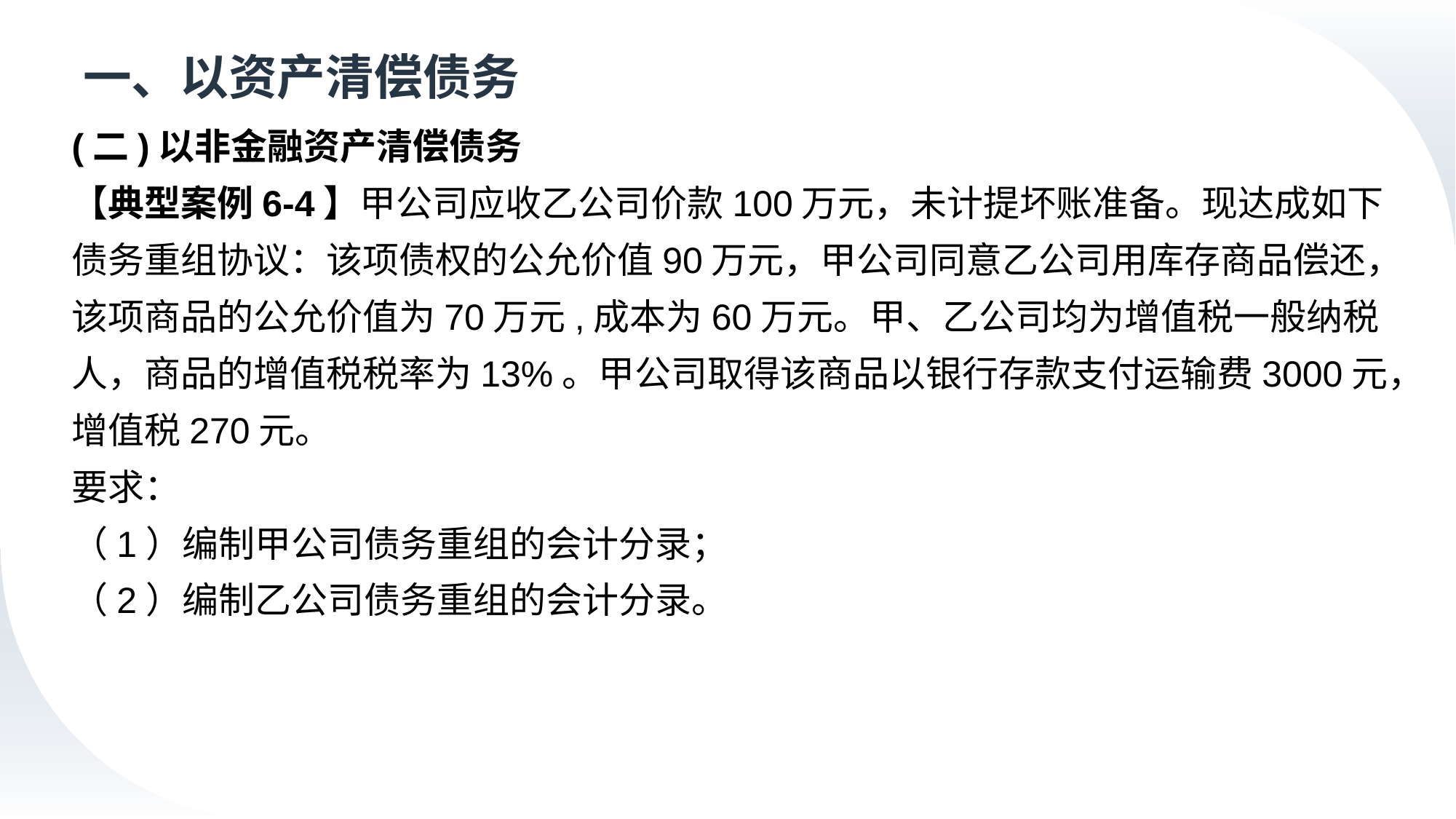

# 一、以资产清偿债务
(二)以非金融资产清偿债务
【典型案例6-4】甲公司应收乙公司价款100万元，未计提坏账准备。现达成如下债务重组协议：该项债权的公允价值90万元，甲公司同意乙公司用库存商品偿还，该项商品的公允价值为70万元,成本为60万元。甲、乙公司均为增值税一般纳税人，商品的增值税税率为13%。甲公司取得该商品以银行存款支付运输费3000元，增值税270元。
要求：
（1）编制甲公司债务重组的会计分录；
（2）编制乙公司债务重组的会计分录。